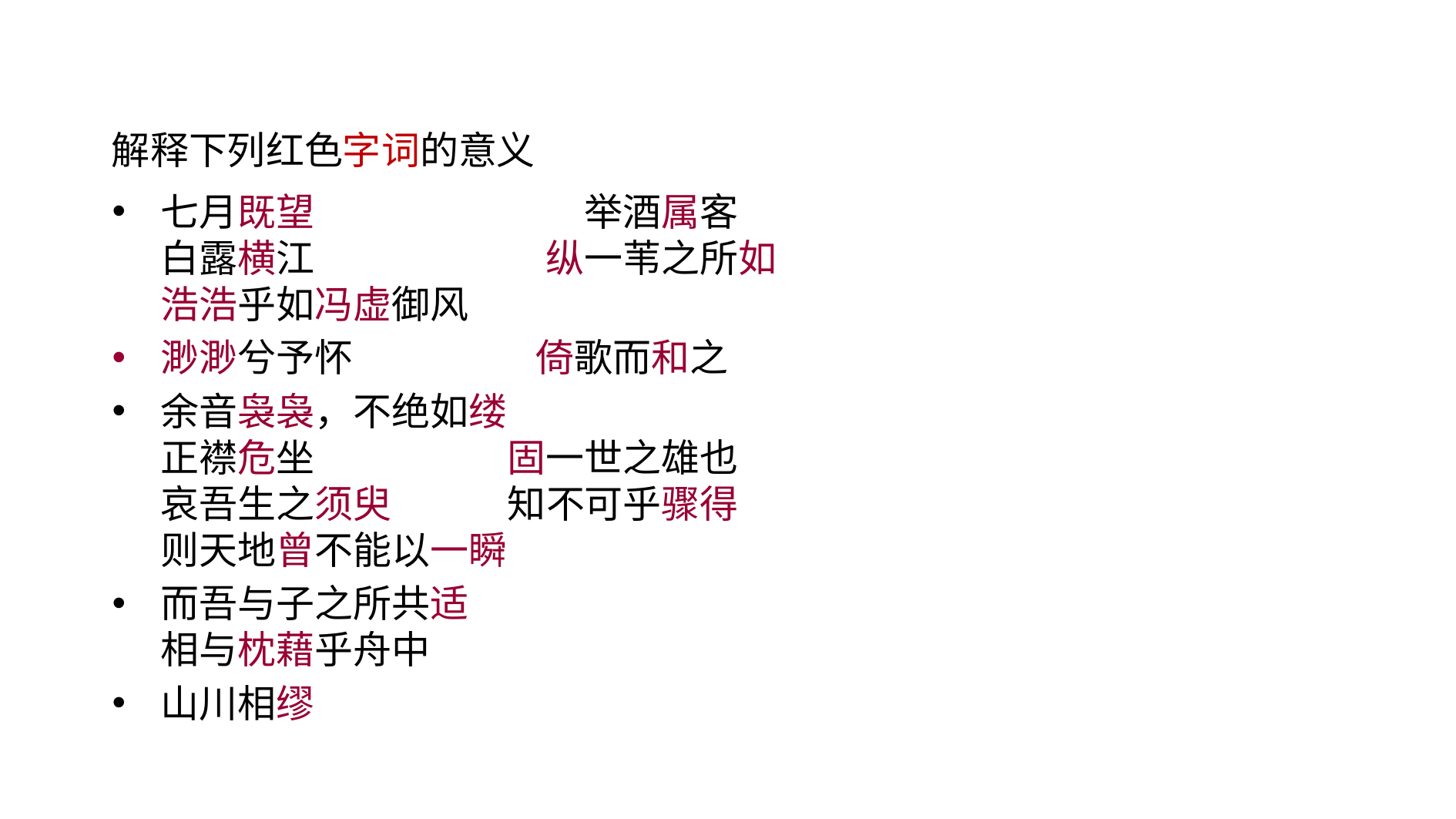

解释下列红色字词的意义
七月既望　　　　　　　举酒属客
白露横江　　　　　　纵一苇之所如
浩浩乎如冯虚御风
渺渺兮予怀                     倚歌而和之
余音袅袅，不绝如缕
正襟危坐　　　　　固一世之雄也
哀吾生之须臾　　　知不可乎骤得
则天地曾不能以一瞬
而吾与子之所共适
相与枕藉乎舟中
山川相缪